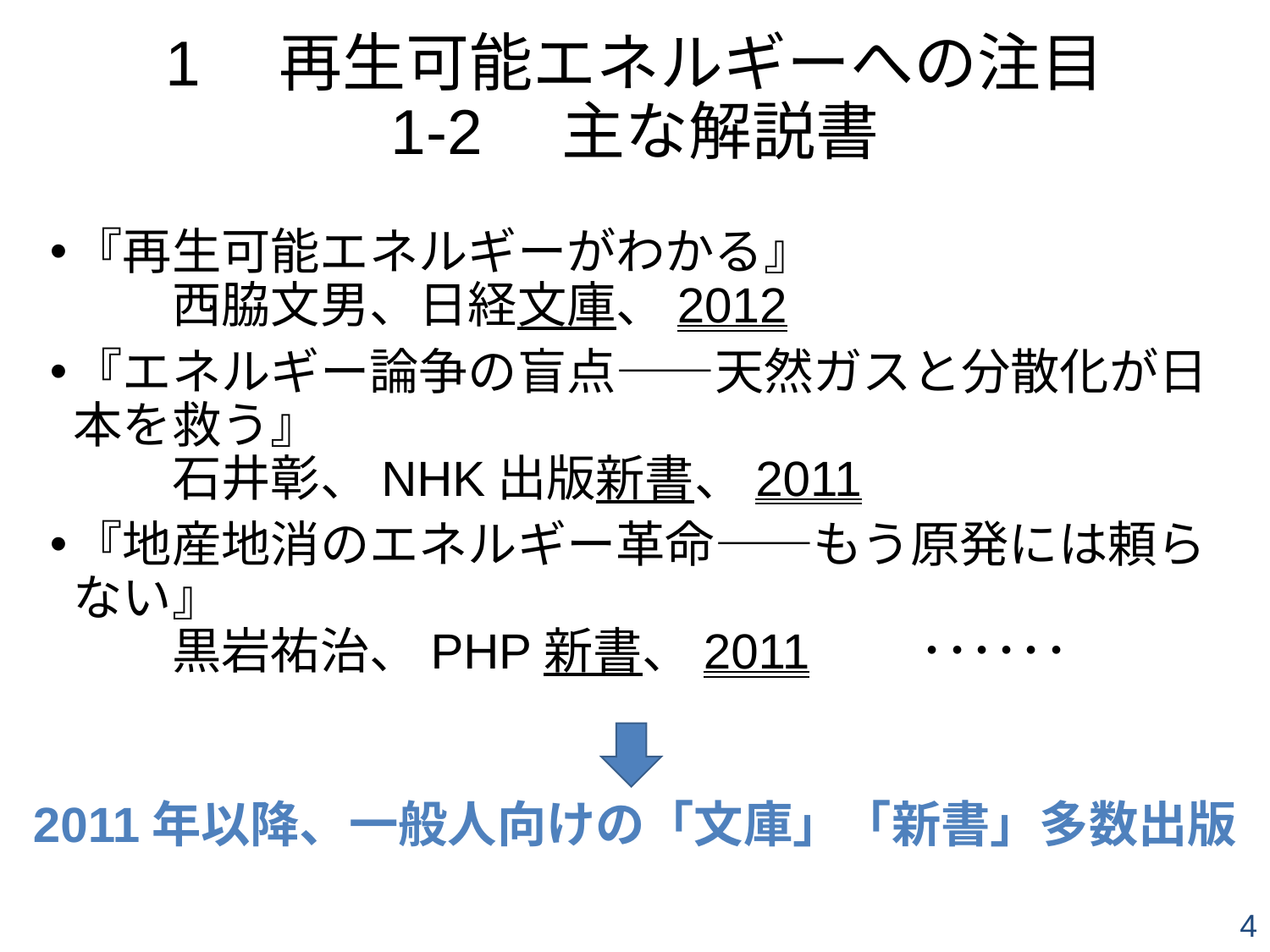

# 1　再生可能エネルギーへの注目 1-2　主な解説書
『再生可能エネルギーがわかる』
　　西脇文男、日経文庫、2012
『エネルギー論争の盲点――天然ガスと分散化が日本を救う』
　　石井彰、NHK出版新書、2011
『地産地消のエネルギー革命――もう原発には頼らない』
　　黒岩祐治、PHP新書、2011　　･･････

2011年以降、一般人向けの「文庫」「新書」多数出版
4